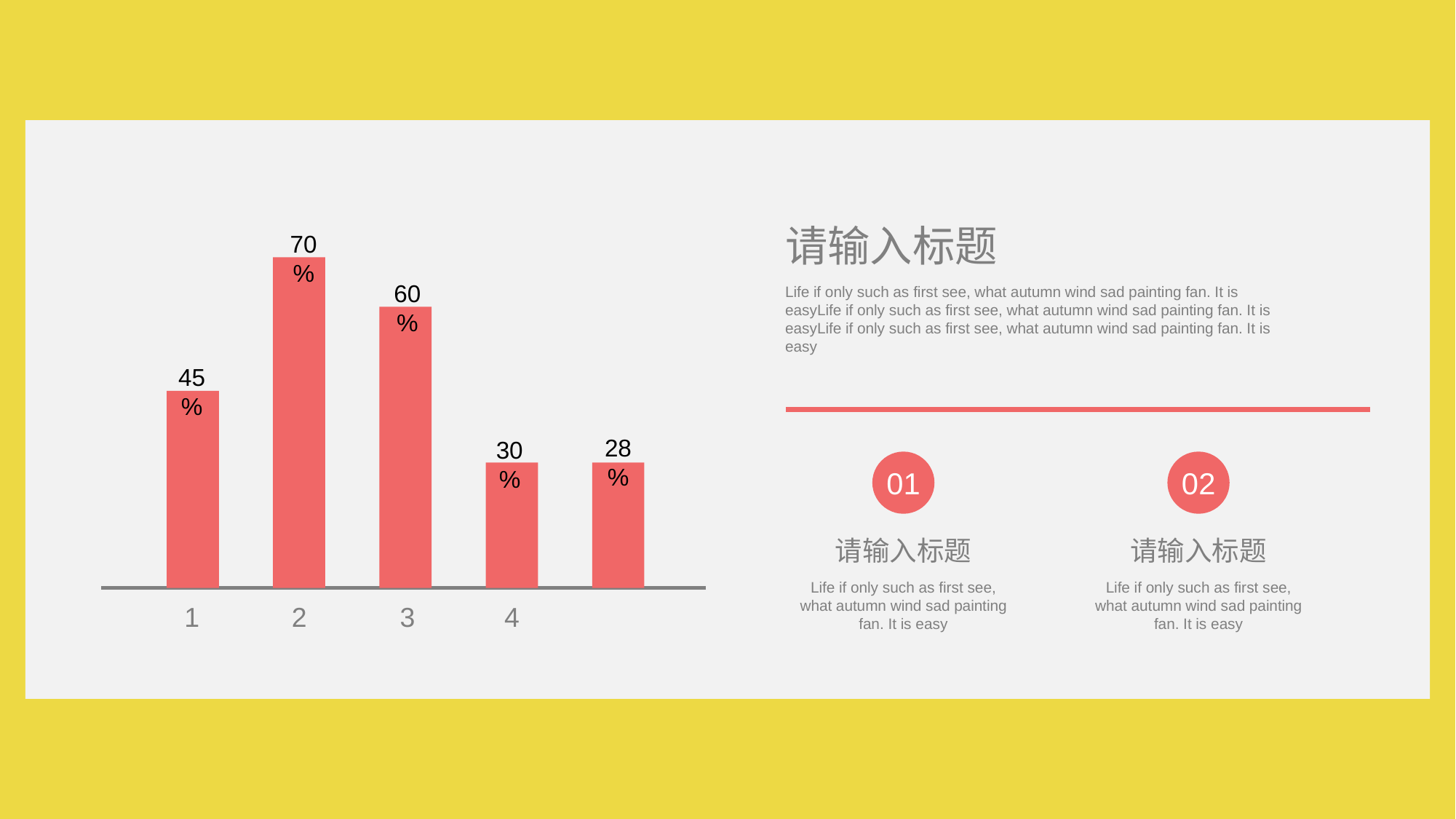

请输入标题
Life if only such as first see, what autumn wind sad painting fan. It is easyLife if only such as first see, what autumn wind sad painting fan. It is easyLife if only such as first see, what autumn wind sad painting fan. It is easy

70%

60%

45%

28%
30%

1
2
3
4

01
请输入标题
Life if only such as first see, what autumn wind sad painting fan. It is easy

02
请输入标题
Life if only such as first see, what autumn wind sad painting fan. It is easy